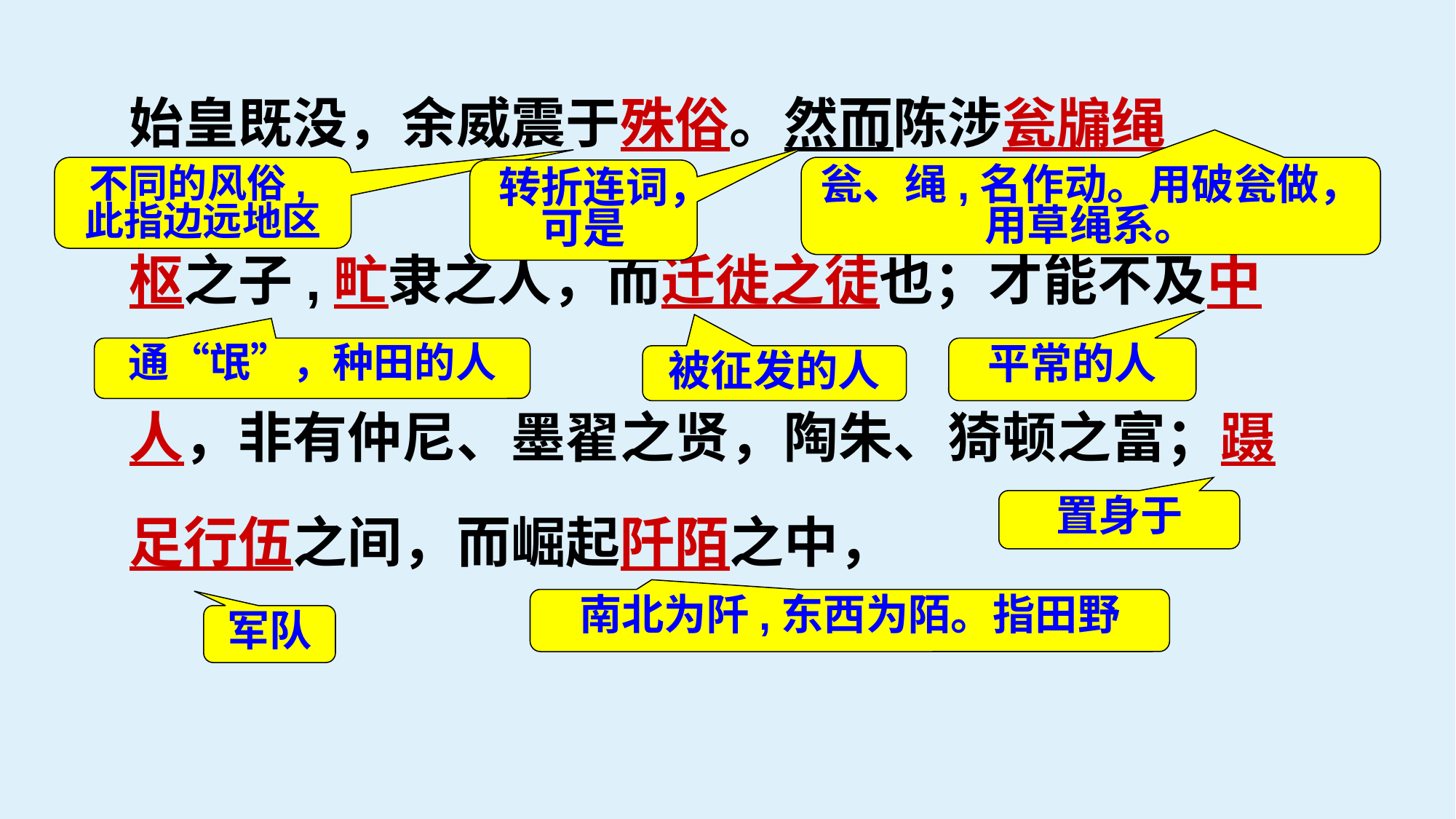

始皇既没，余威震于殊俗。然而陈涉瓮牖绳

枢之子,甿隶之人，而迁徙之徒也；才能不及中

人，非有仲尼、墨翟之贤，陶朱、猗顿之富；蹑

足行伍之间，而崛起阡陌之中，
瓮、绳,名作动。用破瓮做，用草绳系。
不同的风俗,此指边远地区
转折连词，可是
通“氓”，种田的人
平常的人
被征发的人
置身于
南北为阡,东西为陌。指田野
军队